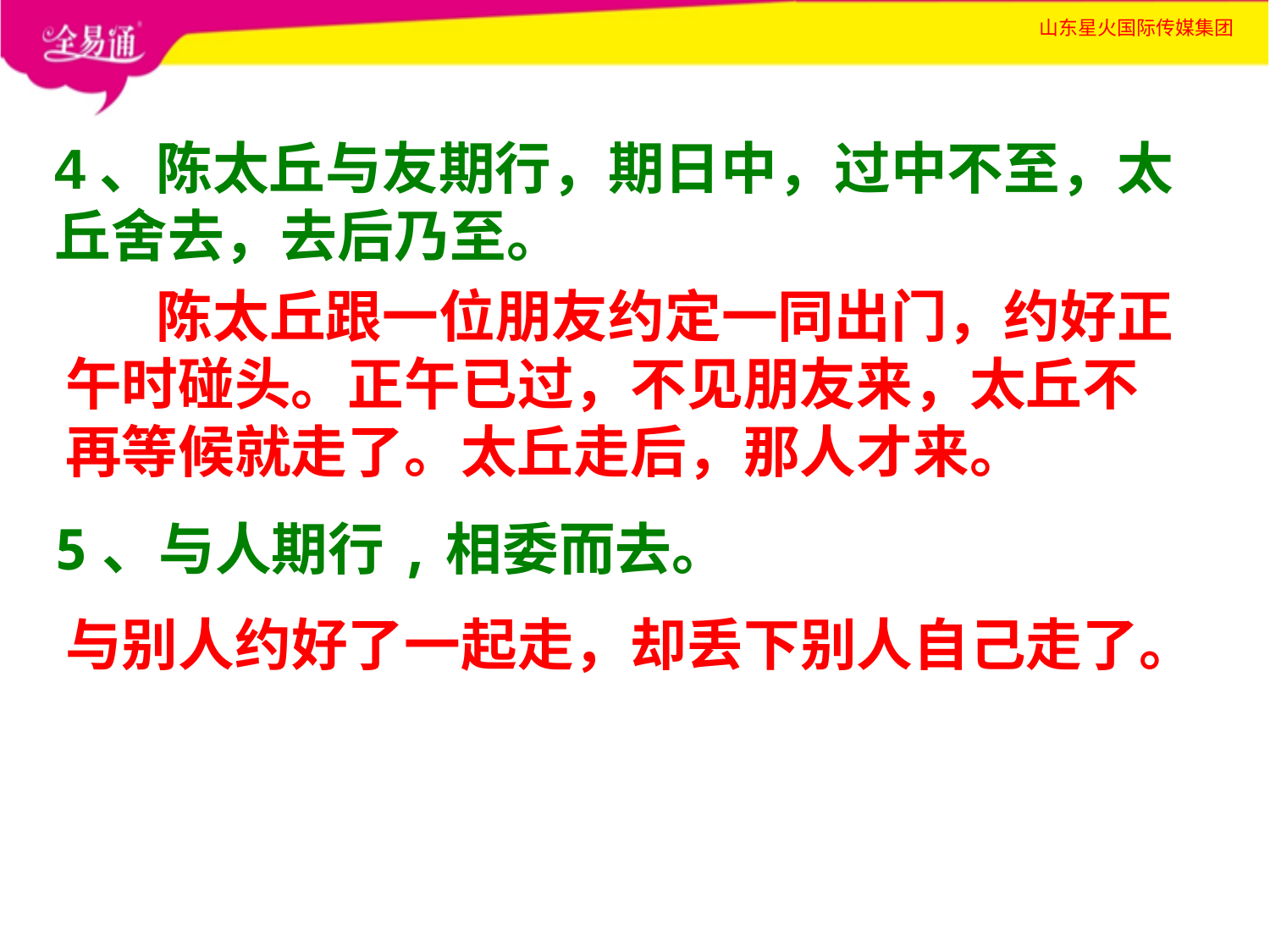

4、陈太丘与友期行，期日中，过中不至，太丘舍去，去后乃至。
      陈太丘跟一位朋友约定一同出门，约好正午时碰头。正午已过，不见朋友来，太丘不再等候就走了。太丘走后，那人才来。
5、与人期行,相委而去。
与别人约好了一起走，却丢下别人自己走了。